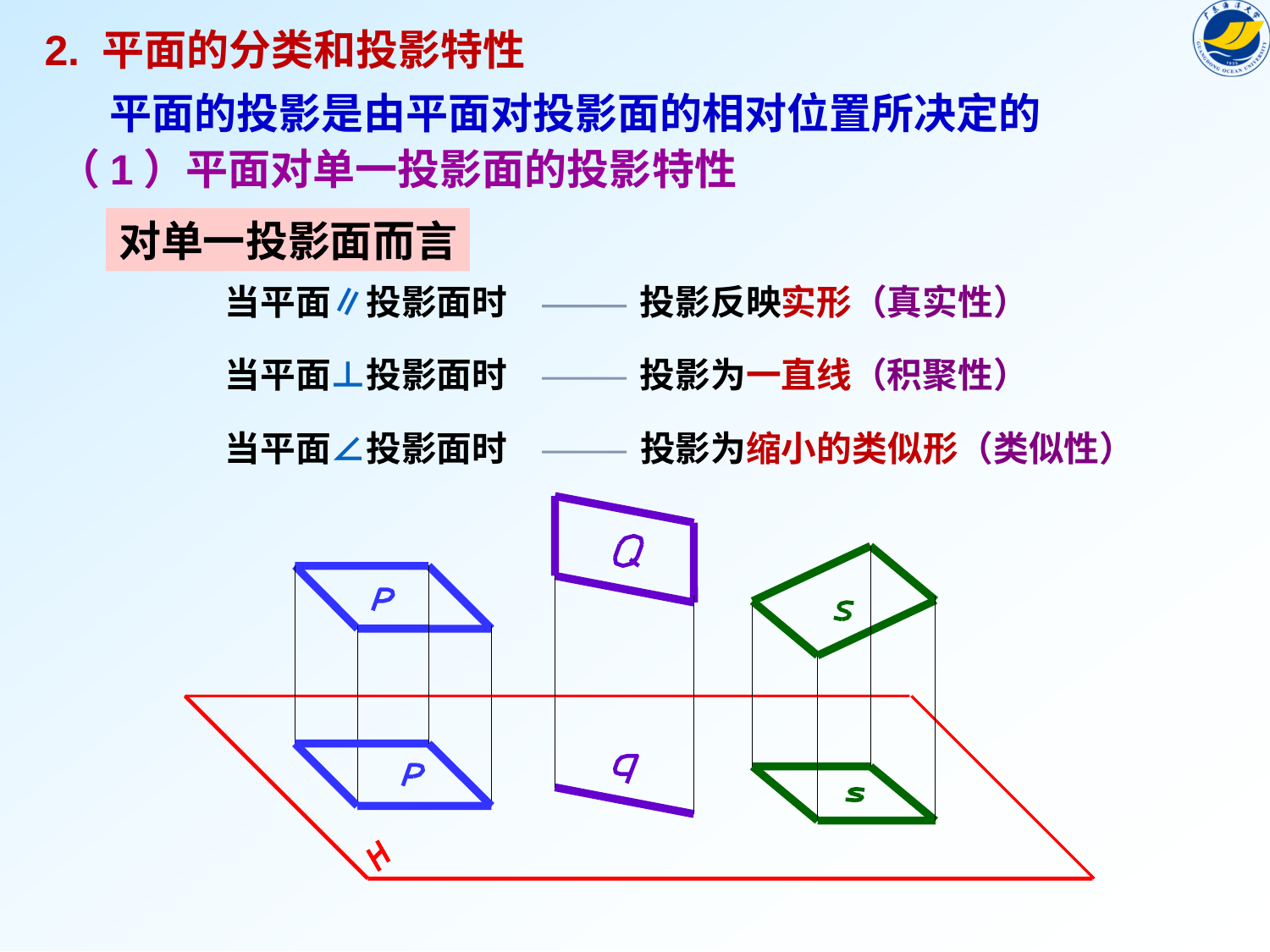

2. 平面的分类和投影特性
平面的投影是由平面对投影面的相对位置所决定的
（1）平面对单一投影面的投影特性
对单一投影面而言
当平面∥投影面时
投影反映实形（真实性）

当平面⊥投影面时
投影为一直线（积聚性）

当平面∠投影面时
投影为缩小的类似形（类似性）